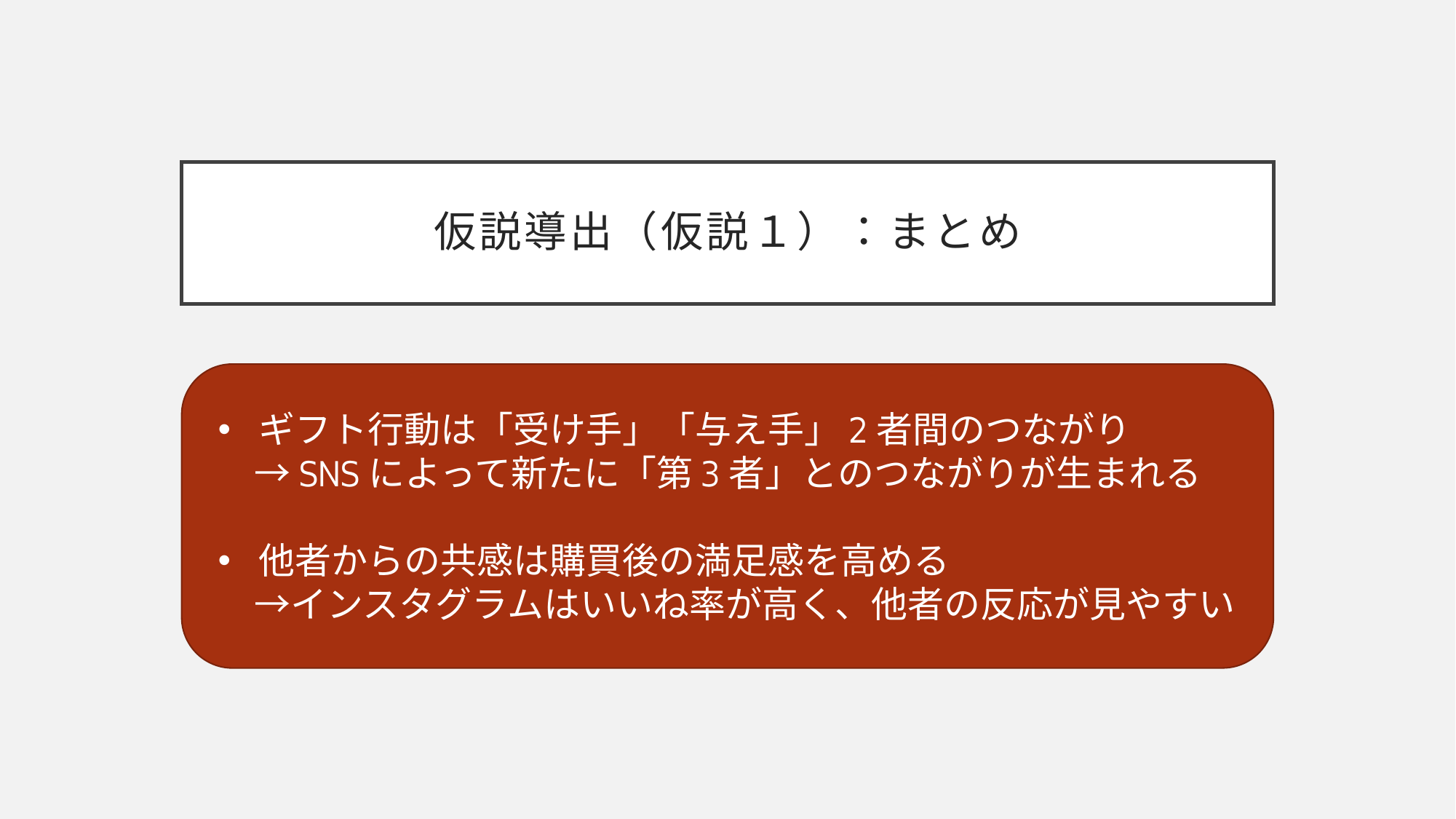

# 仮説導出（仮説１）：まとめ
ギフト行動は「受け手」「与え手」2者間のつながり
　→SNSによって新たに「第3者」とのつながりが生まれる

他者からの共感は購買後の満足感を高める
　→インスタグラムはいいね率が高く、他者の反応が見やすい